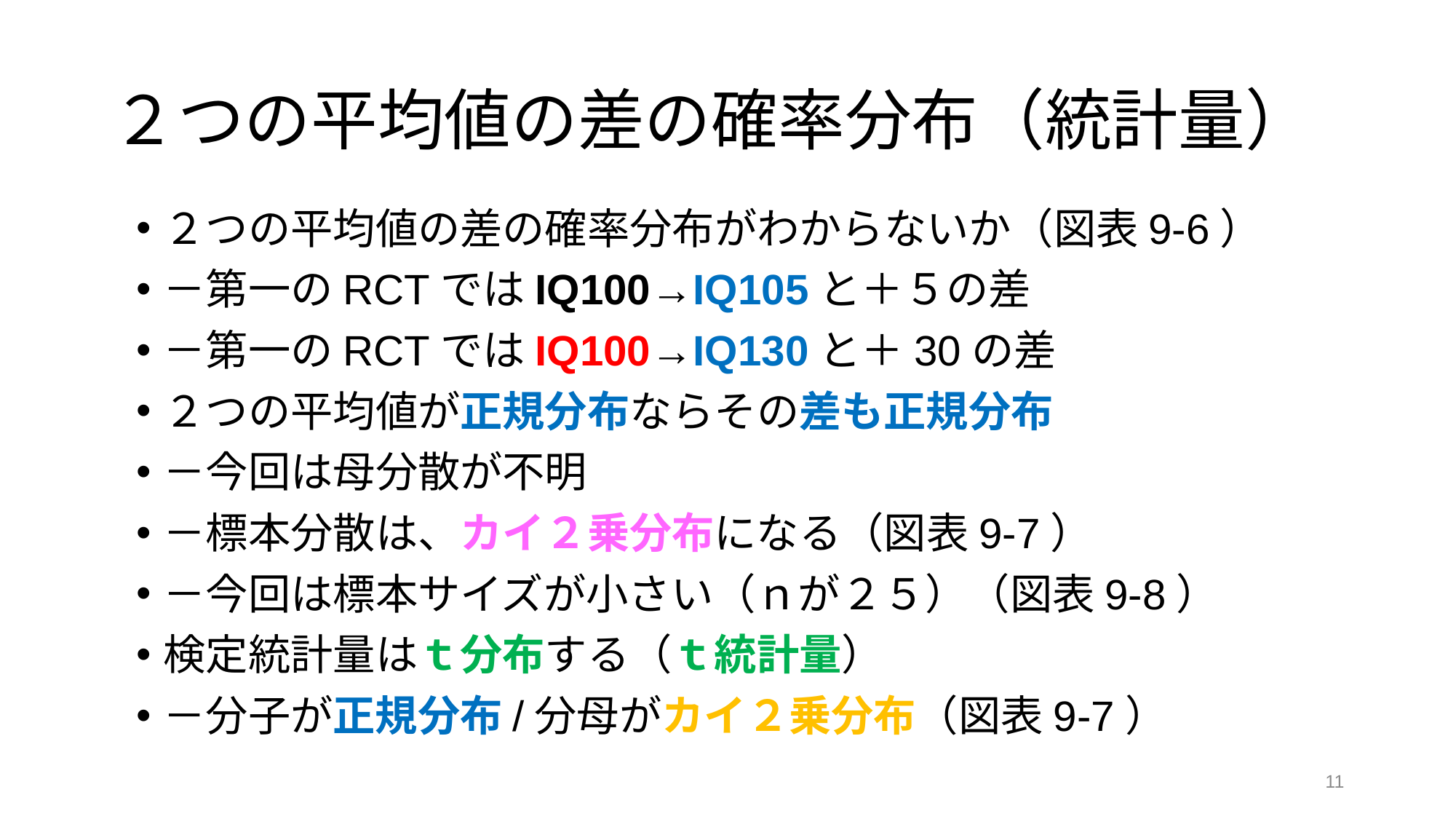

# ２つの平均値の差の確率分布（統計量）
２つの平均値の差の確率分布がわからないか（図表9-6）
－第一のRCTではIQ100→IQ105と＋５の差
－第一のRCTではIQ100→IQ130と＋30の差
２つの平均値が正規分布ならその差も正規分布
－今回は母分散が不明
－標本分散は、カイ２乗分布になる（図表9-7）
－今回は標本サイズが小さい（ｎが２５）（図表9-8）
検定統計量はｔ分布する（ｔ統計量）
－分子が正規分布/分母がカイ２乗分布（図表9-7）
11